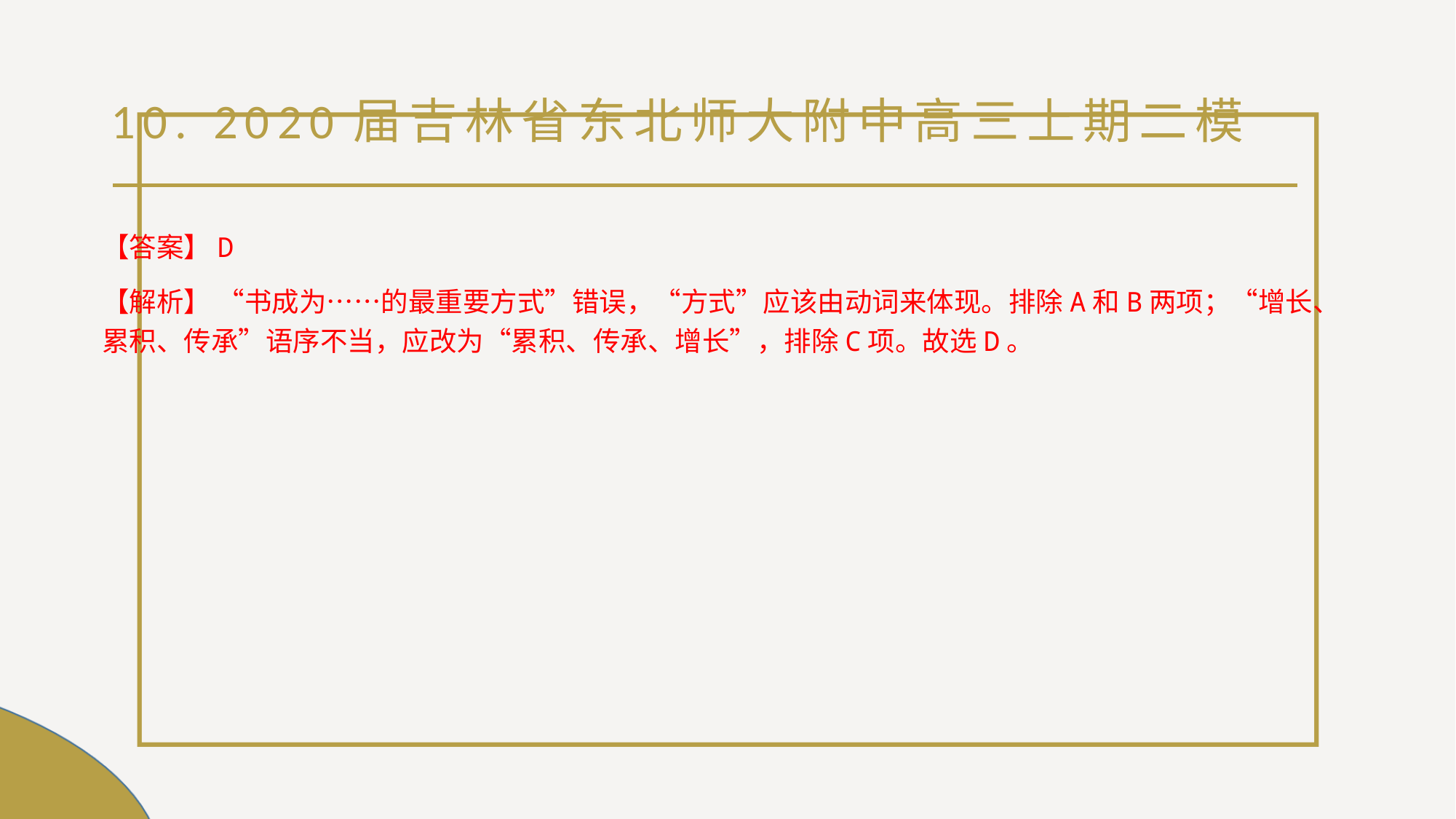

# 10. 2020届吉林省东北师大附中高三上期二模
【答案】D
【解析】 “书成为……的最重要方式”错误，“方式”应该由动词来体现。排除A和B两项；“增长、累积、传承”语序不当，应改为“累积、传承、增长”，排除C项。故选D。